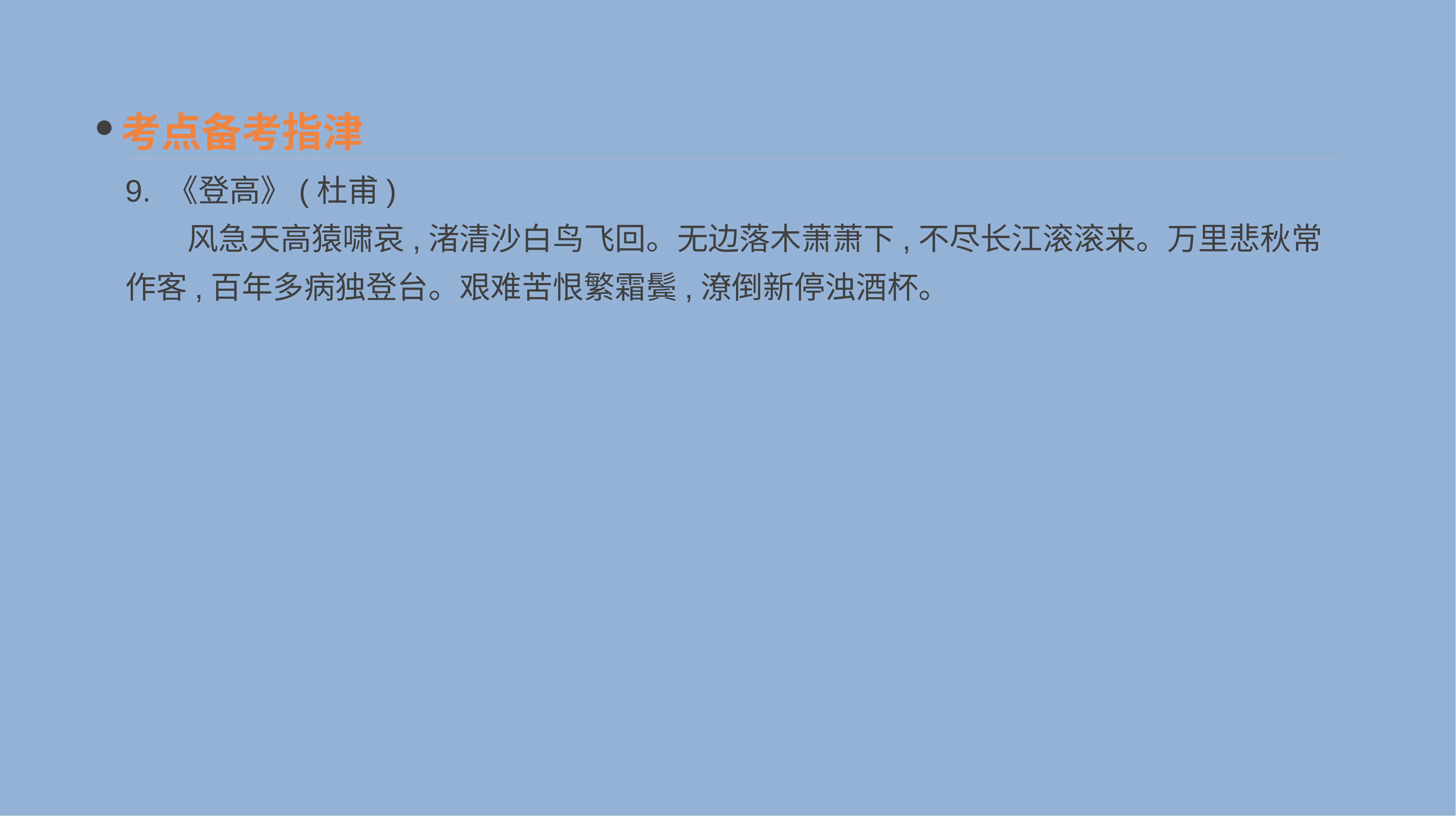

考点备考指津

9. 《登高》(杜甫)
　　风急天高猿啸哀,渚清沙白鸟飞回。无边落木萧萧下,不尽长江滚滚来。万里悲秋常作客,百年多病独登台。艰难苦恨繁霜鬓,潦倒新停浊酒杯。